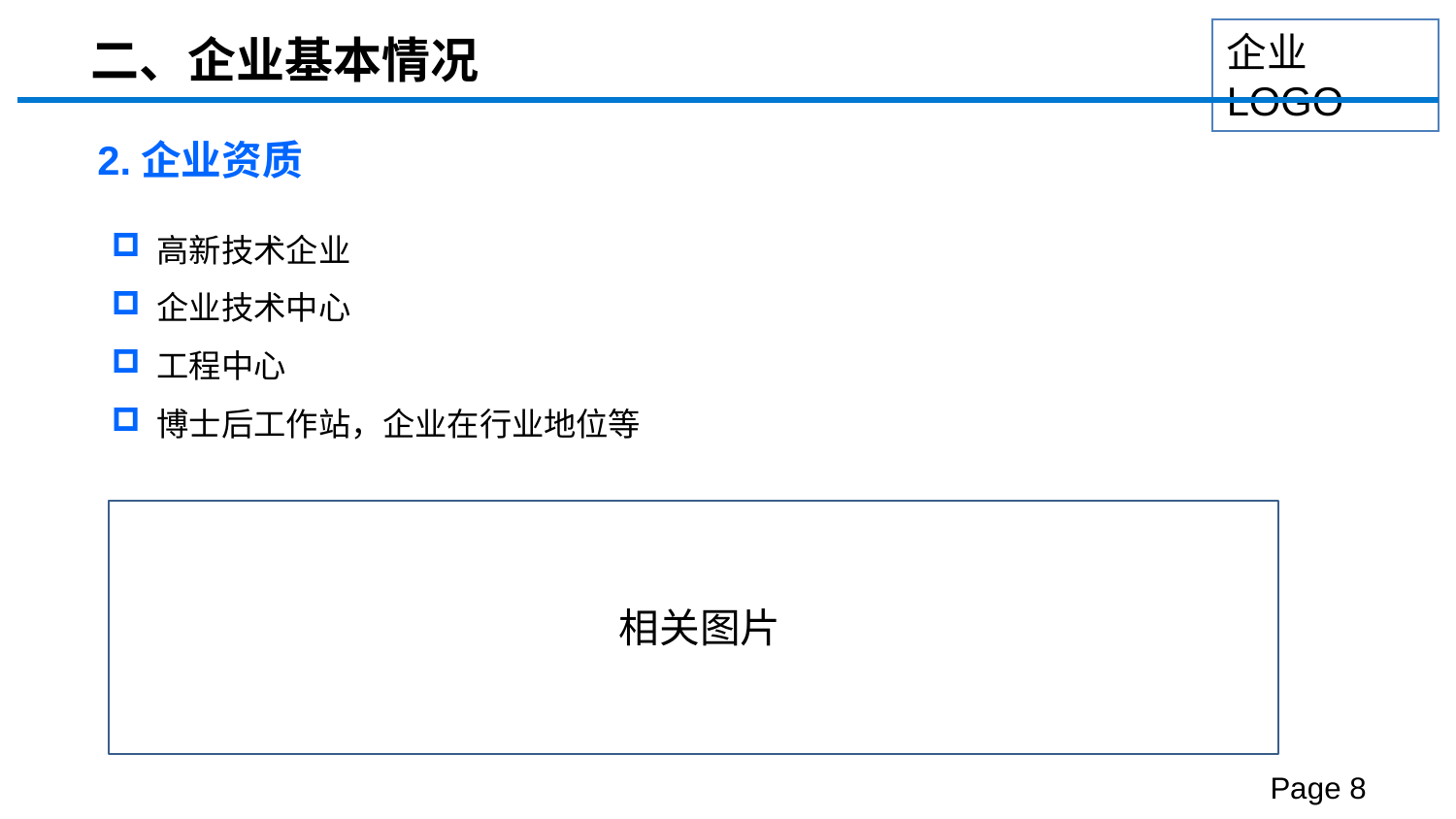

二、企业基本情况
2.企业资质
高新技术企业
企业技术中心
工程中心
博士后工作站，企业在行业地位等

相关图片
Page 8